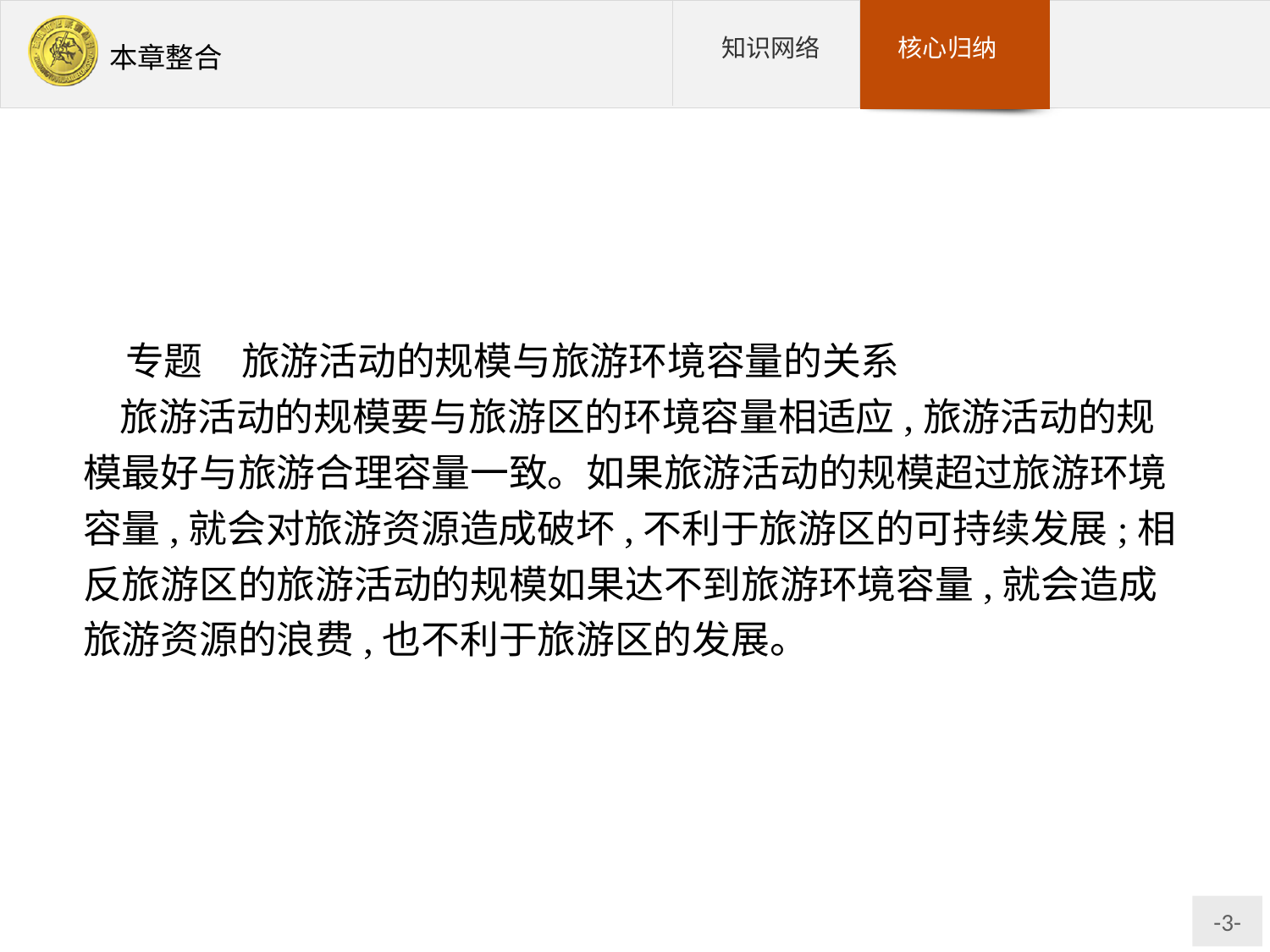

专题　旅游活动的规模与旅游环境容量的关系
旅游活动的规模要与旅游区的环境容量相适应,旅游活动的规模最好与旅游合理容量一致。如果旅游活动的规模超过旅游环境容量,就会对旅游资源造成破坏,不利于旅游区的可持续发展;相反旅游区的旅游活动的规模如果达不到旅游环境容量,就会造成旅游资源的浪费,也不利于旅游区的发展。